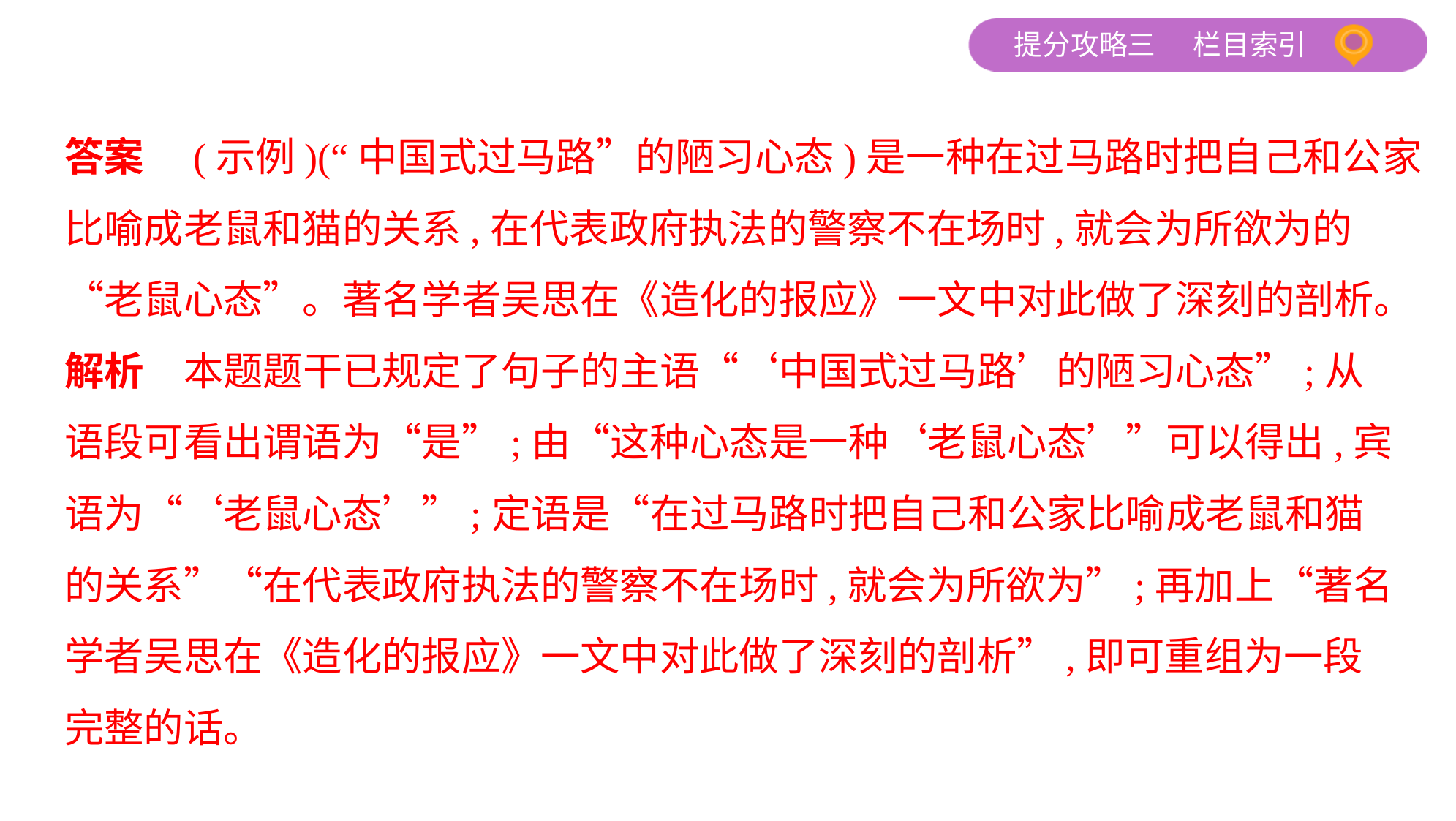

答案　(示例)(“中国式过马路”的陋习心态)是一种在过马路时把自己和公家比喻成老鼠和猫的关系,在代表政府执法的警察不在场时,就会为所欲为的“老鼠心态”。著名学者吴思在《造化的报应》一文中对此做了深刻的剖析。
解析　本题题干已规定了句子的主语“‘中国式过马路’的陋习心态”;从
语段可看出谓语为“是”;由“这种心态是一种‘老鼠心态’”可以得出,宾
语为“‘老鼠心态’”;定语是“在过马路时把自己和公家比喻成老鼠和猫
的关系”“在代表政府执法的警察不在场时,就会为所欲为”;再加上“著名
学者吴思在《造化的报应》一文中对此做了深刻的剖析”,即可重组为一段
完整的话。